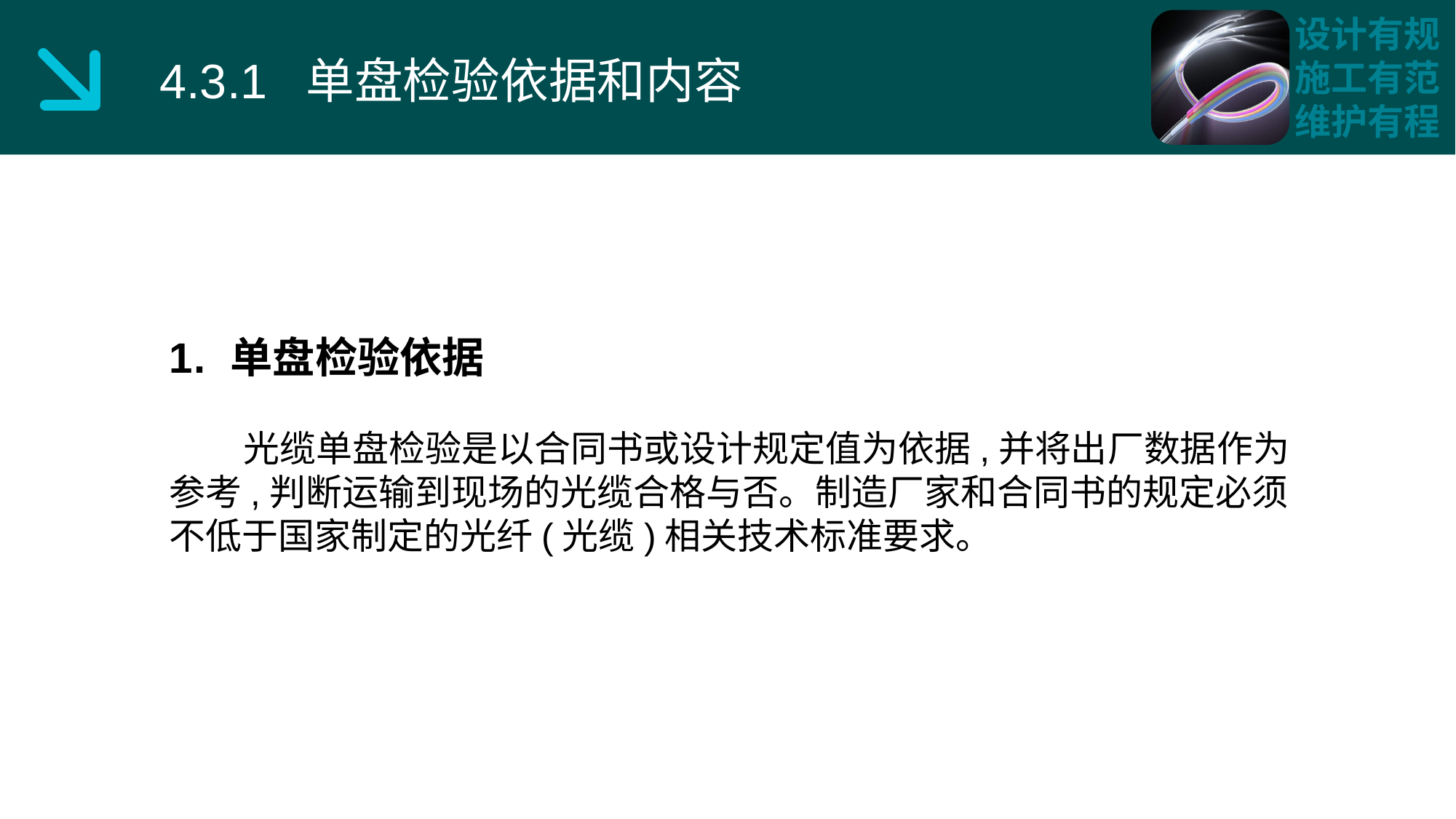

4.3.1  单盘检验依据和内容

单盘检验依据

        光缆单盘检验是以合同书或设计规定值为依据,并将出厂数据作为参考,判断运输到现场的光缆合格与否。制造厂家和合同书的规定必须不低于国家制定的光纤(光缆)相关技术标准要求。